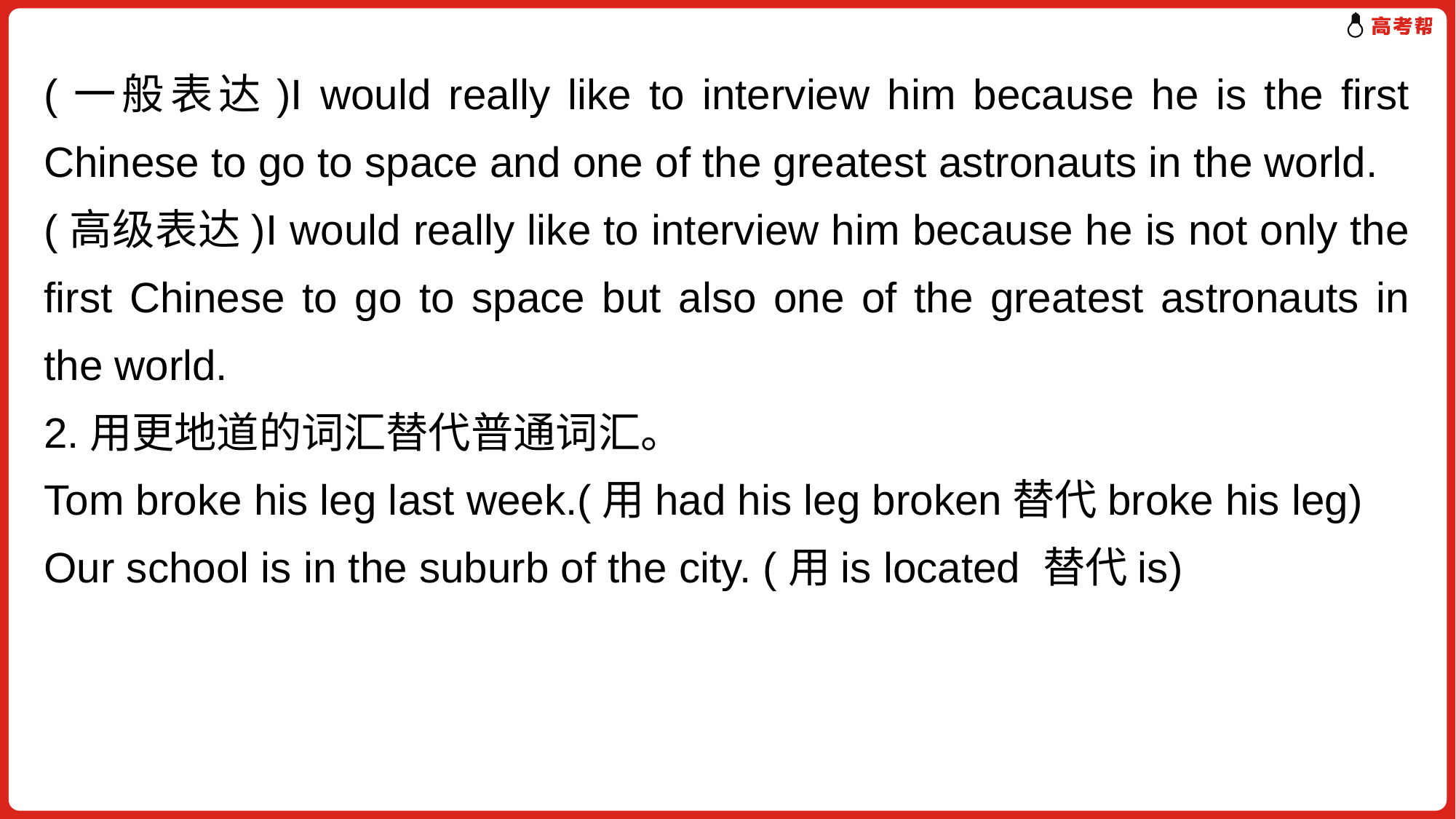

(一般表达)I would really like to interview him because he is the first Chinese to go to space and one of the greatest astronauts in the world.
(高级表达)I would really like to interview him because he is not only the first Chinese to go to space but also one of the greatest astronauts in the world.
2.用更地道的词汇替代普通词汇。
Tom broke his leg last week.(用had his leg broken替代broke his leg)
Our school is in the suburb of the city. (用is located 替代is)